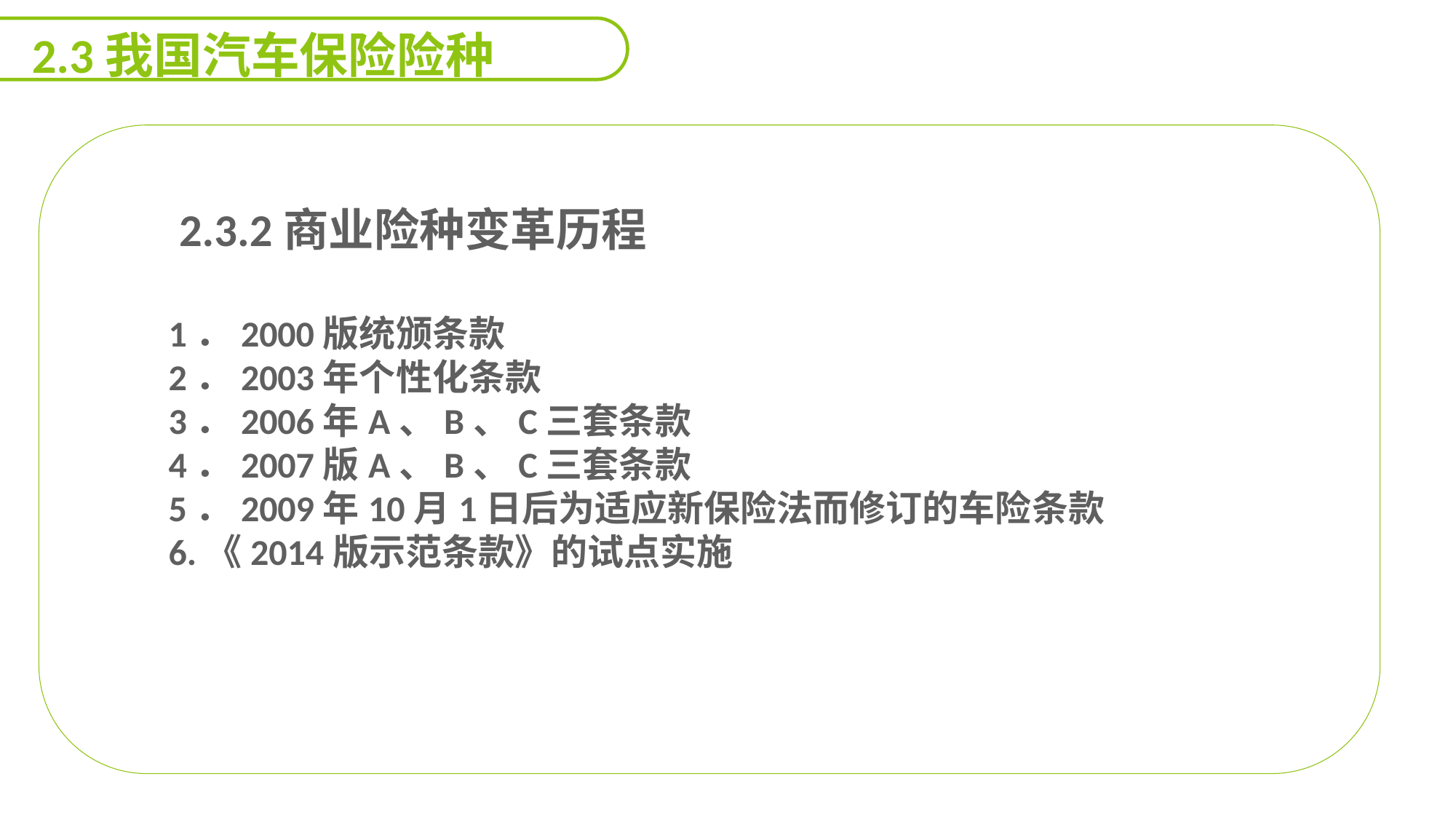

2.3我国汽车保险险种

 2.3.2商业险种变革历程

1．2000版统颁条款
2．2003年个性化条款
3．2006年A、B、C三套条款
4．2007版A、B、C三套条款
5．2009年10月1日后为适应新保险法而修订的车险条款
6.《2014版示范条款》的试点实施

能力
目标
延迟符